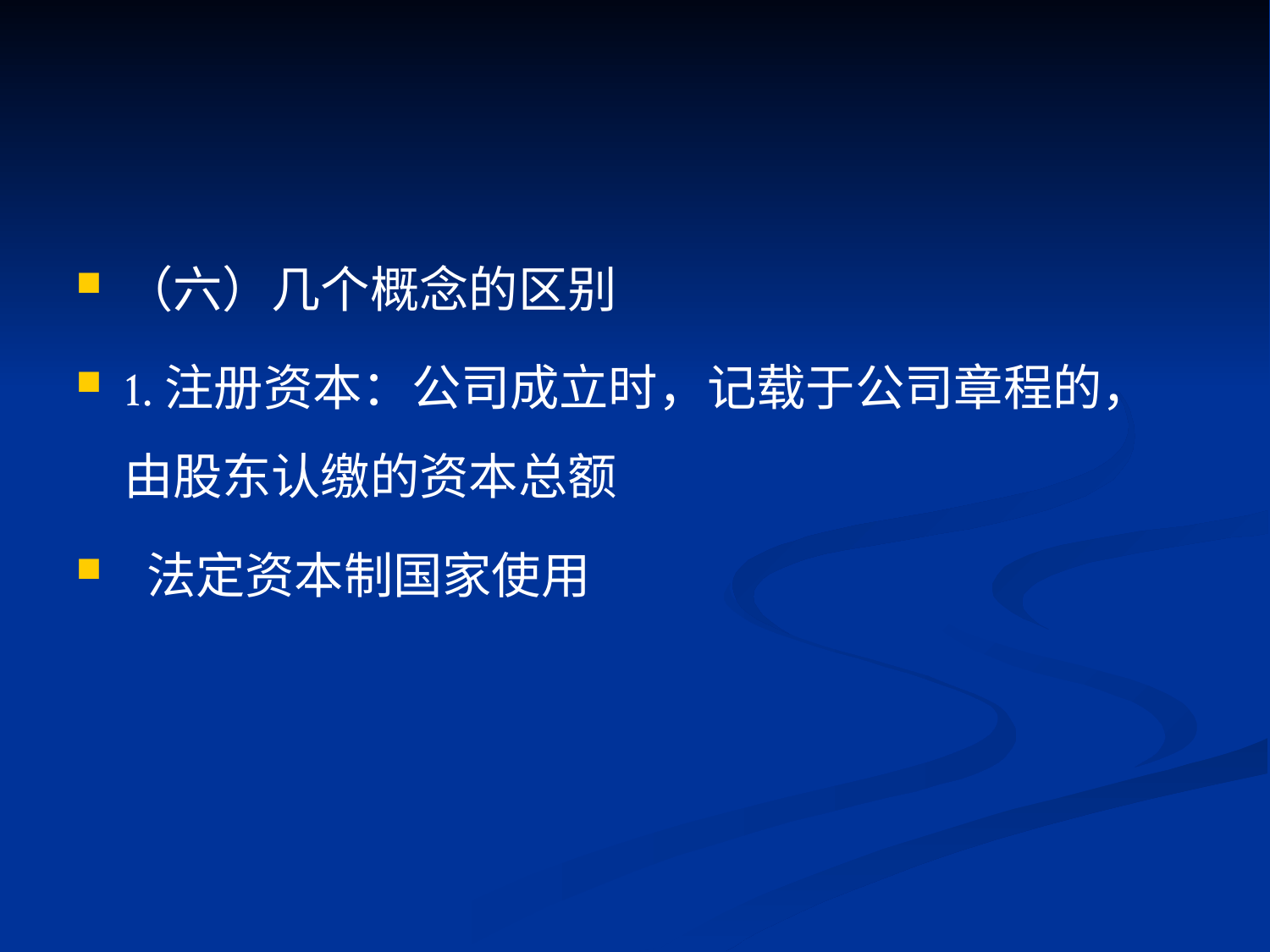

#
（六）几个概念的区别
1.注册资本：公司成立时，记载于公司章程的，由股东认缴的资本总额
 法定资本制国家使用